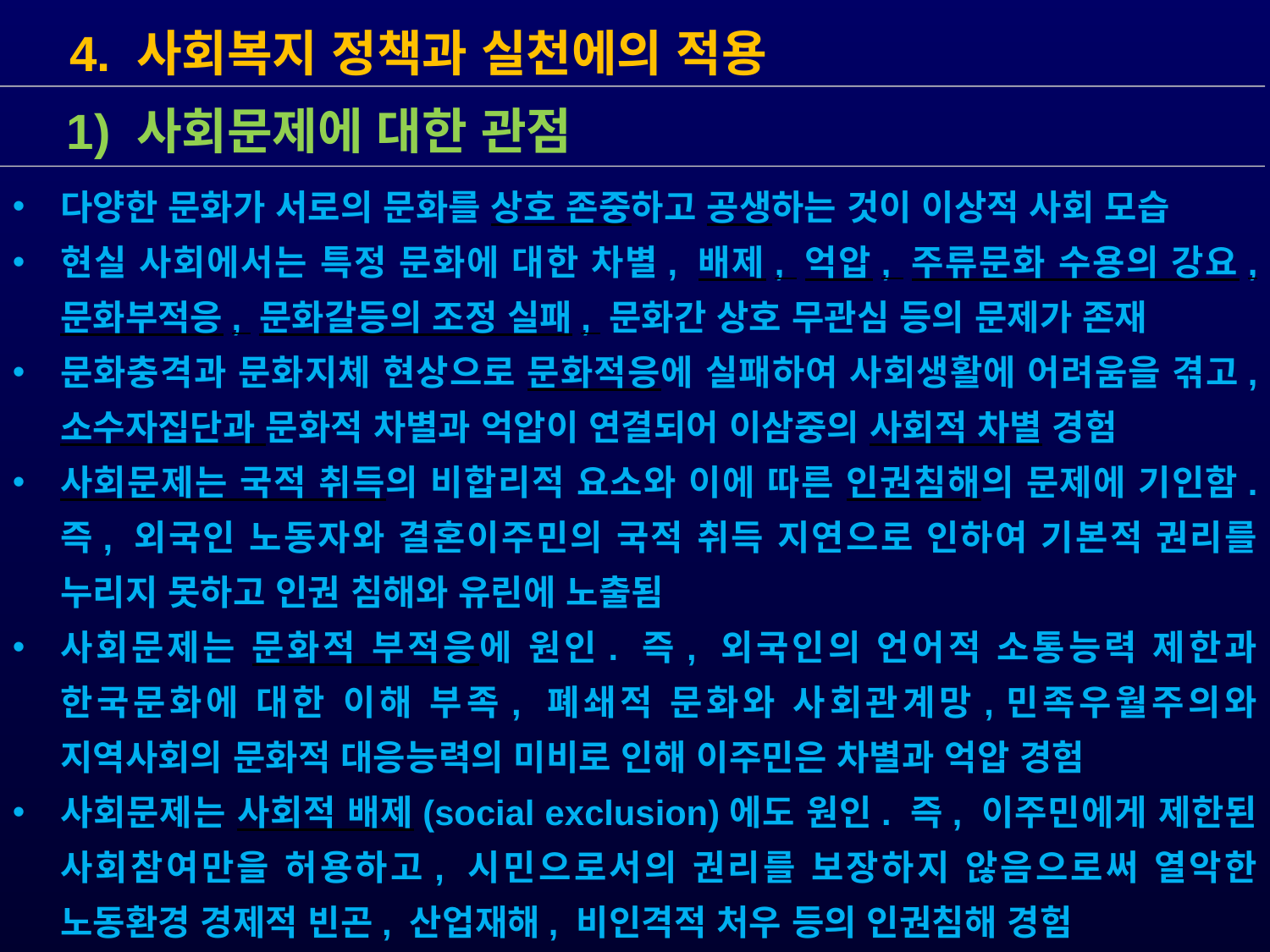

4. 사회복지 정책과 실천에의 적용

다양한 문화가 서로의 문화를 상호 존중하고 공생하는 것이 이상적 사회 모습
현실 사회에서는 특정 문화에 대한 차별, 배제, 억압, 주류문화 수용의 강요, 문화부적응, 문화갈등의 조정 실패, 문화간 상호 무관심 등의 문제가 존재
문화충격과 문화지체 현상으로 문화적응에 실패하여 사회생활에 어려움을 겪고, 소수자집단과 문화적 차별과 억압이 연결되어 이삼중의 사회적 차별 경험
사회문제는 국적 취득의 비합리적 요소와 이에 따른 인권침해의 문제에 기인함. 즉, 외국인 노동자와 결혼이주민의 국적 취득 지연으로 인하여 기본적 권리를 누리지 못하고 인권 침해와 유린에 노출됨
사회문제는 문화적 부적응에 원인. 즉, 외국인의 언어적 소통능력 제한과 한국문화에 대한 이해 부족, 폐쇄적 문화와 사회관계망,민족우월주의와 지역사회의 문화적 대응능력의 미비로 인해 이주민은 차별과 억압 경험
사회문제는 사회적 배제(social exclusion)에도 원인. 즉, 이주민에게 제한된 사회참여만을 허용하고, 시민으로서의 권리를 보장하지 않음으로써 열악한 노동환경 경제적 빈곤, 산업재해, 비인격적 처우 등의 인권침해 경험

  1) 사회문제에 대한 관점